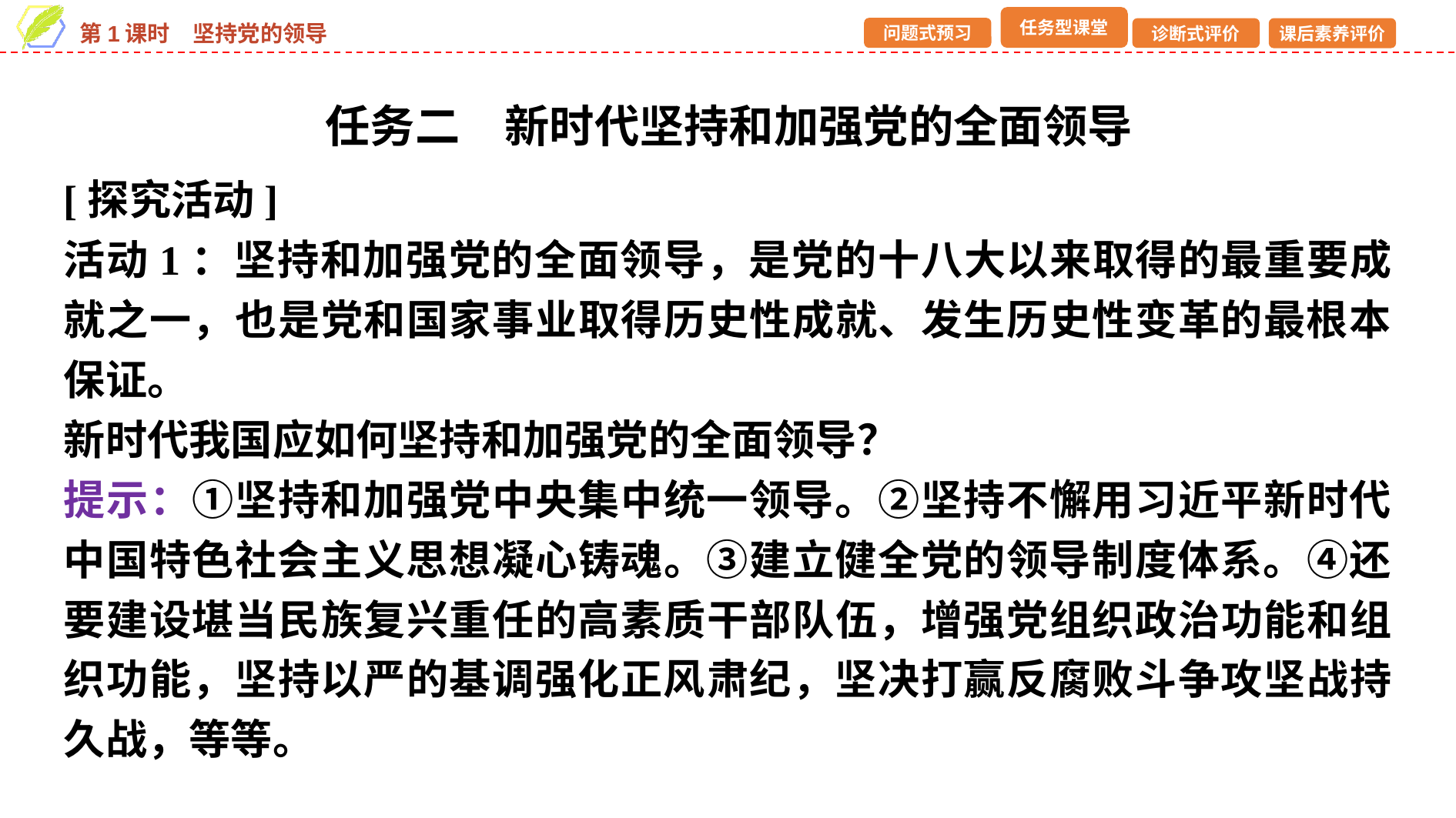

任务二　新时代坚持和加强党的全面领导
[探究活动]
活动1：坚持和加强党的全面领导，是党的十八大以来取得的最重要成就之一，也是党和国家事业取得历史性成就、发生历史性变革的最根本保证。
新时代我国应如何坚持和加强党的全面领导？
提示：①坚持和加强党中央集中统一领导。②坚持不懈用习近平新时代中国特色社会主义思想凝心铸魂。③建立健全党的领导制度体系。④还要建设堪当民族复兴重任的高素质干部队伍，增强党组织政治功能和组织功能，坚持以严的基调强化正风肃纪，坚决打赢反腐败斗争攻坚战持久战，等等。